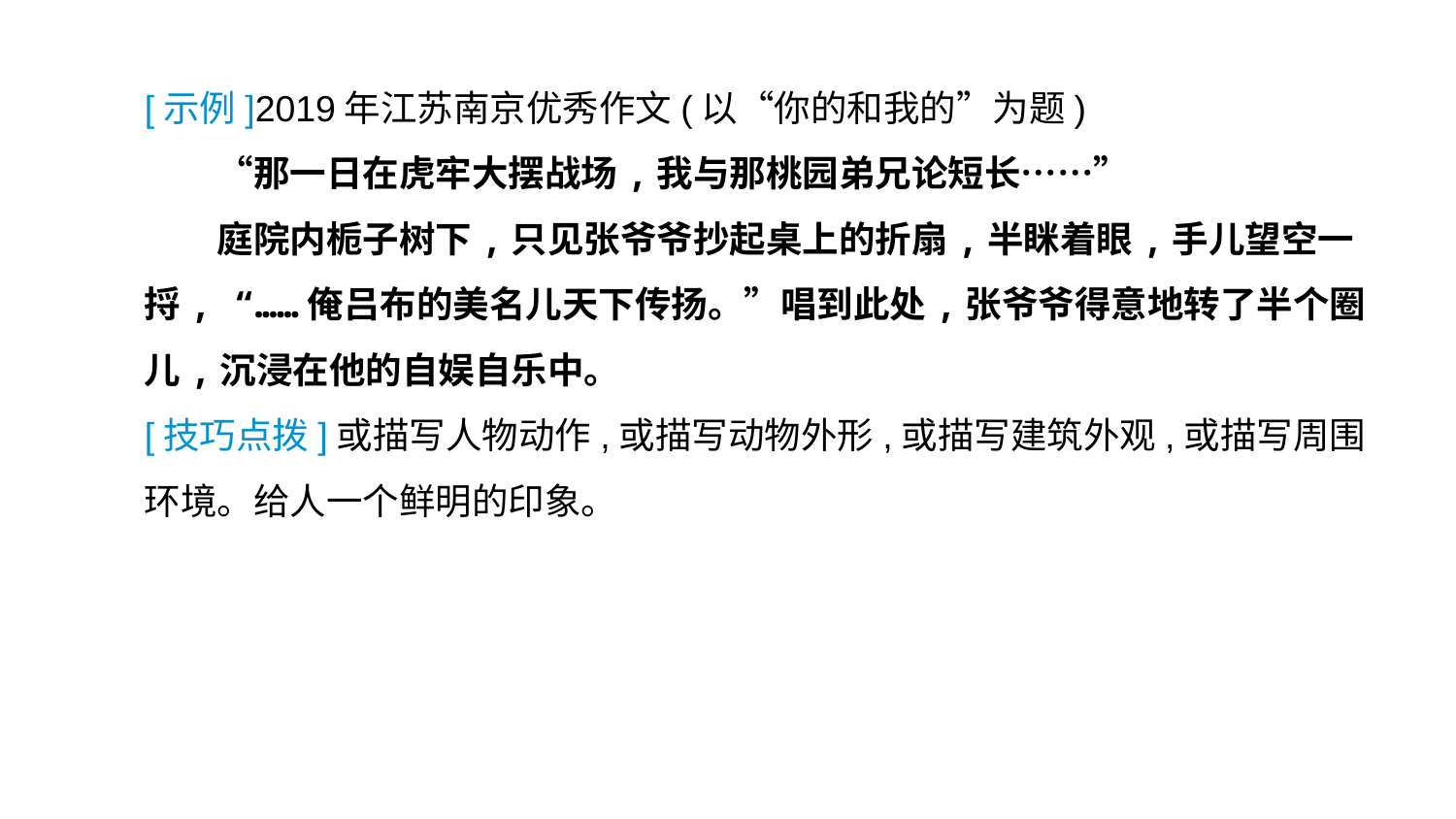

[示例]2019年江苏南京优秀作文(以“你的和我的”为题)
　　“那一日在虎牢大摆战场,我与那桃园弟兄论短长……”
　　庭院内栀子树下,只见张爷爷抄起桌上的折扇,半眯着眼,手儿望空一捋, “……俺吕布的美名儿天下传扬。”唱到此处,张爷爷得意地转了半个圈儿,沉浸在他的自娱自乐中。
[技巧点拨]或描写人物动作,或描写动物外形,或描写建筑外观,或描写周围环境。给人一个鲜明的印象。